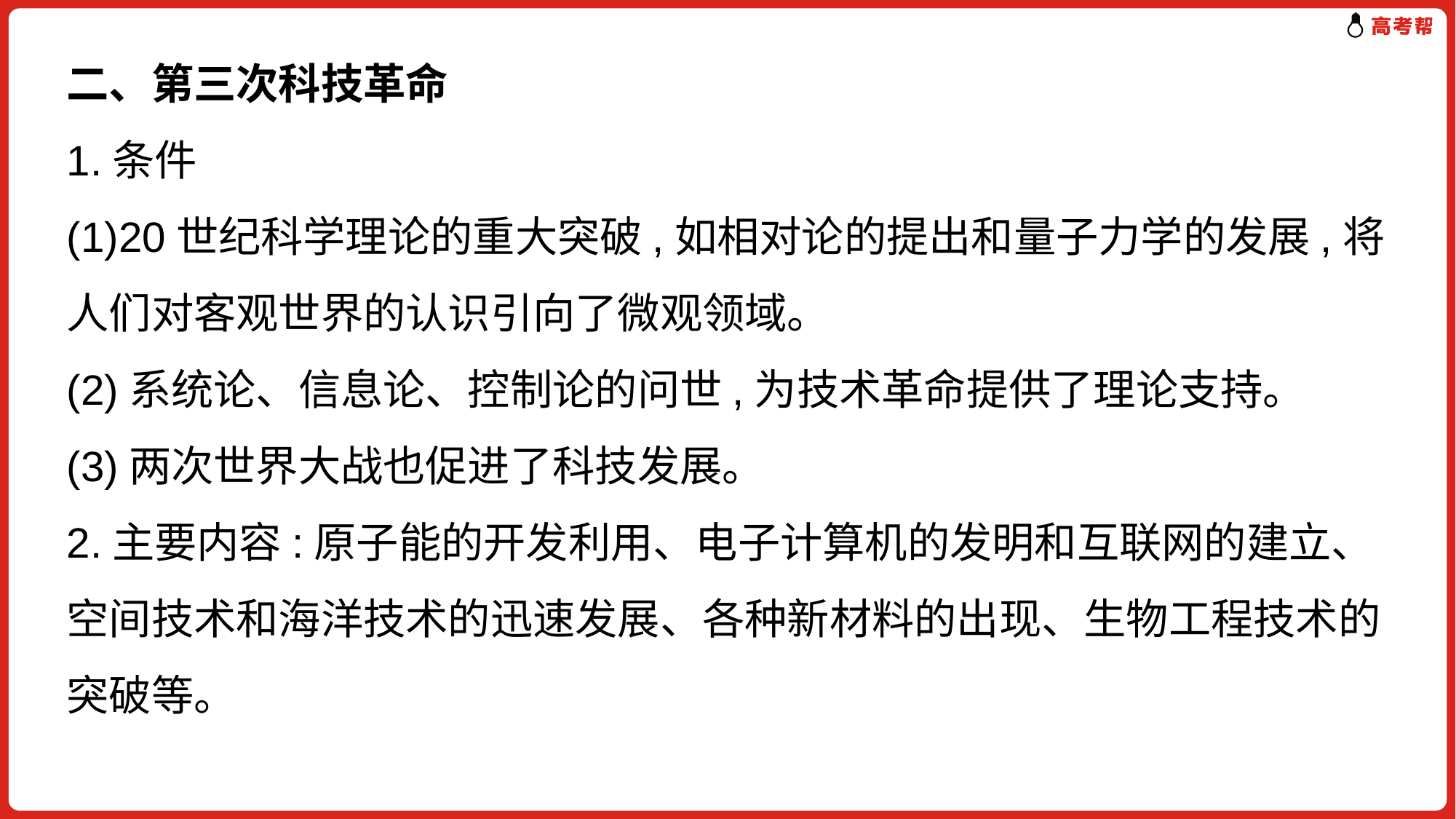

二、第三次科技革命
1.条件
(1)20世纪科学理论的重大突破,如相对论的提出和量子力学的发展,将人们对客观世界的认识引向了微观领域。
(2)系统论、信息论、控制论的问世,为技术革命提供了理论支持。
(3)两次世界大战也促进了科技发展。
2.主要内容:原子能的开发利用、电子计算机的发明和互联网的建立、空间技术和海洋技术的迅速发展、各种新材料的出现、生物工程技术的突破等。